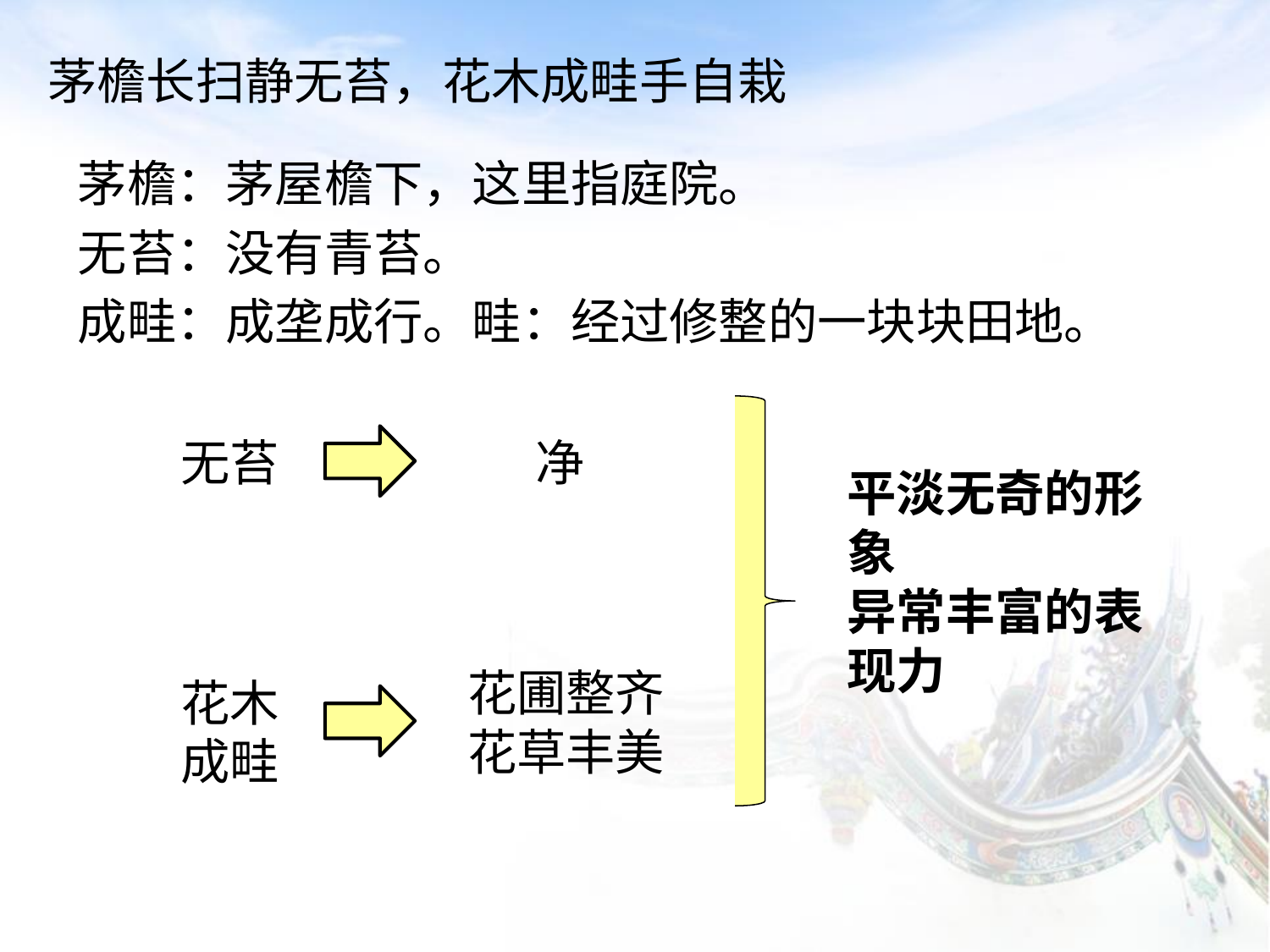

# 茅檐长扫静无苔，花木成畦手自栽
茅檐：茅屋檐下，这里指庭院。
无苔：没有青苔。
成畦：成垄成行。畦：经过修整的一块块田地。

无苔
净

平淡无奇的形象
异常丰富的表现力
 花圃整齐
 花草丰美
花木
成畦